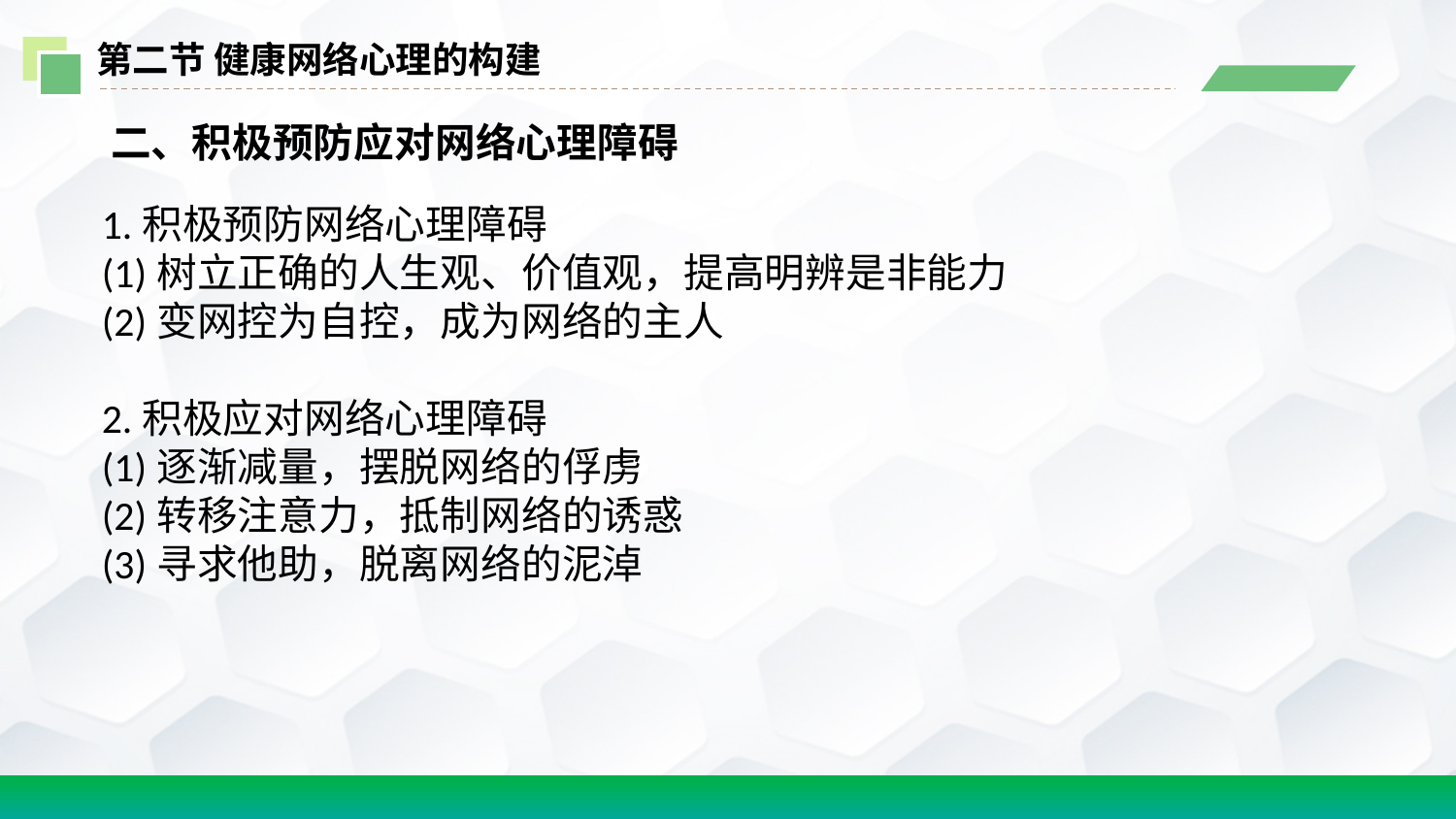

第二节 健康网络心理的构建
 二、积极预防应对网络心理障碍
1.积极预防网络心理障碍
(1)树立正确的人生观、价值观，提高明辨是非能力
(2)变网控为自控，成为网络的主人

2.积极应对网络心理障碍
(1)逐渐减量，摆脱网络的俘虏
(2)转移注意力，抵制网络的诱惑
(3)寻求他助，脱离网络的泥淖